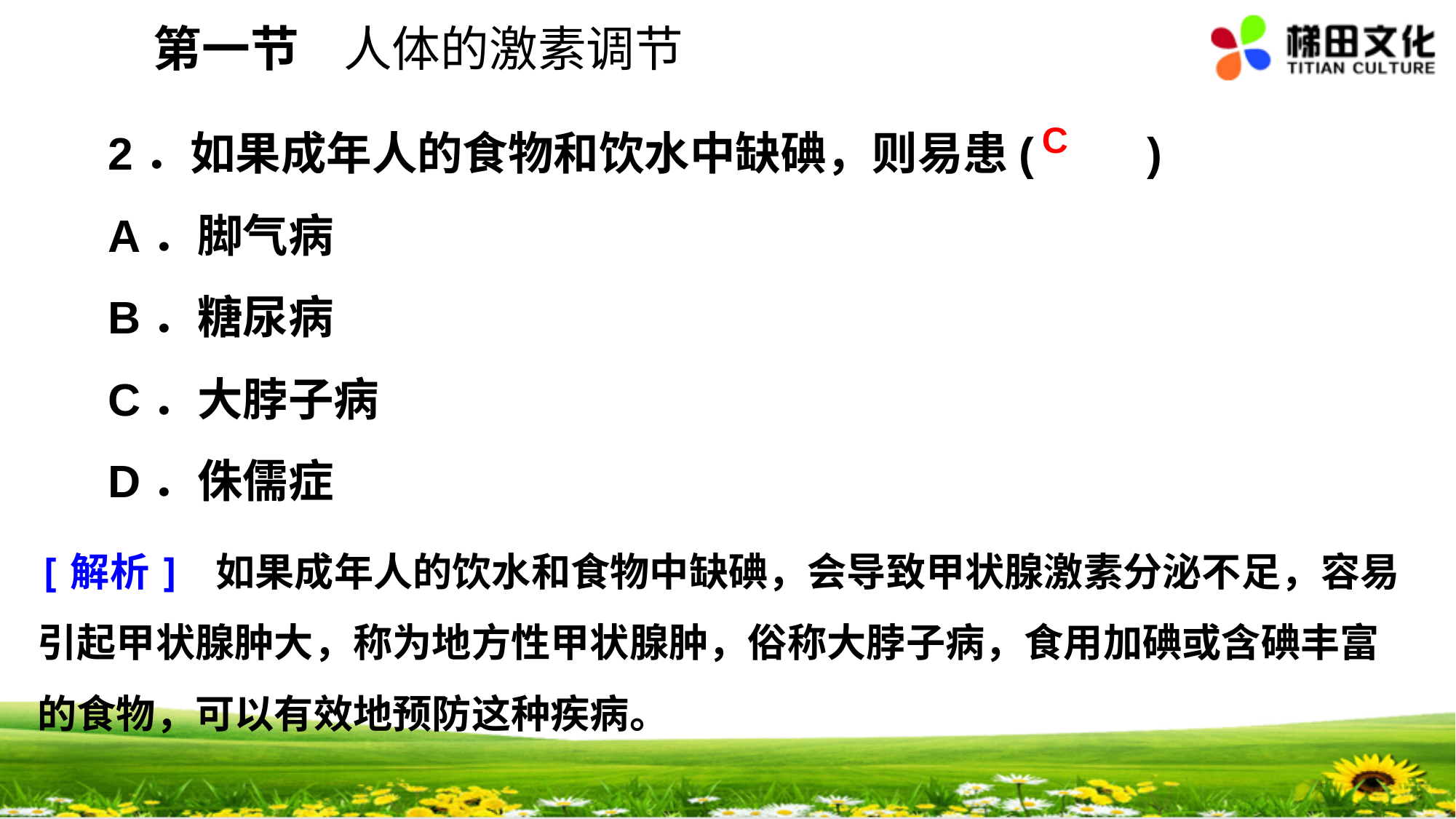

第一节    人体的激素调节
2．如果成年人的食物和饮水中缺碘，则易患(　　)
A．脚气病
B．糖尿病
C．大脖子病
D．侏儒症
C
[解析] 如果成年人的饮水和食物中缺碘，会导致甲状腺激素分泌不足，容易引起甲状腺肿大，称为地方性甲状腺肿，俗称大脖子病，食用加碘或含碘丰富的食物，可以有效地预防这种疾病。